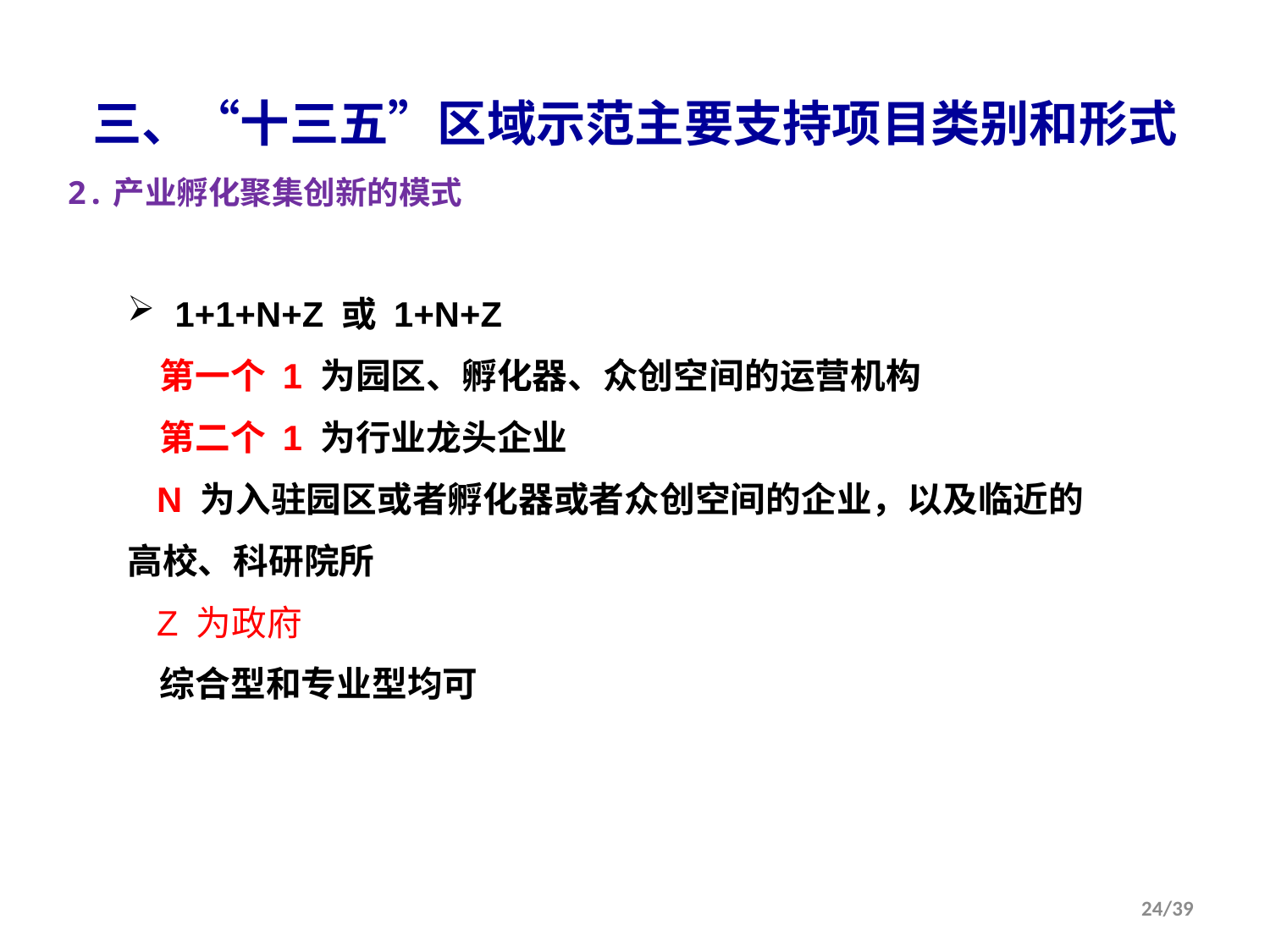

三、“十三五”区域示范主要支持项目类别和形式
2.产业孵化聚集创新的模式
1+1+N+Z 或 1+N+Z
   第一个 1 为园区、孵化器、众创空间的运营机构
   第二个 1 为行业龙头企业
   N 为入驻园区或者孵化器或者众创空间的企业，以及临近的高校、科研院所
   Z 为政府
   综合型和专业型均可
24/39